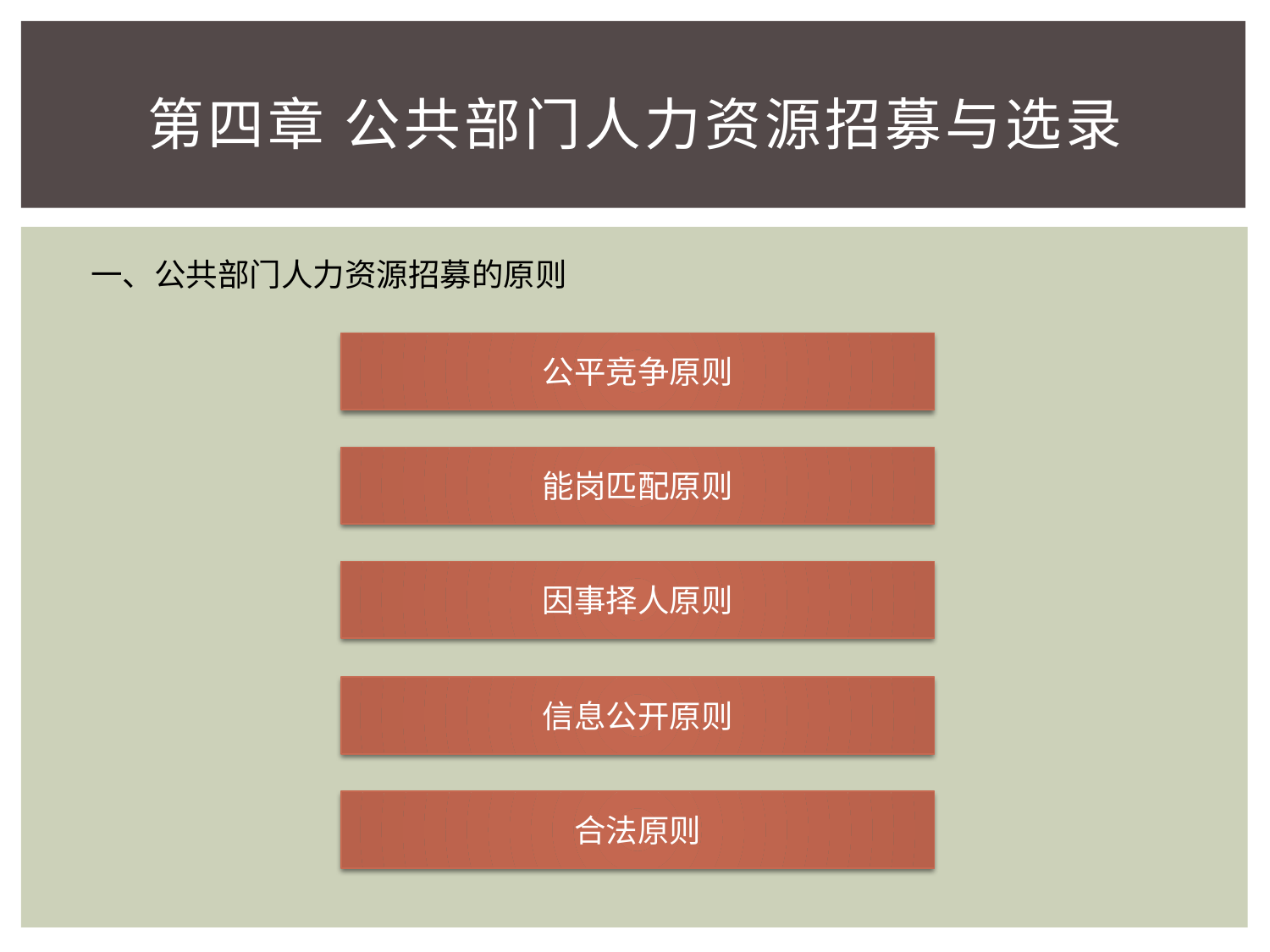

# 第四章 公共部门人力资源招募与选录
一、公共部门人力资源招募的原则
公平竞争原则
能岗匹配原则
因事择人原则
信息公开原则
合法原则
26